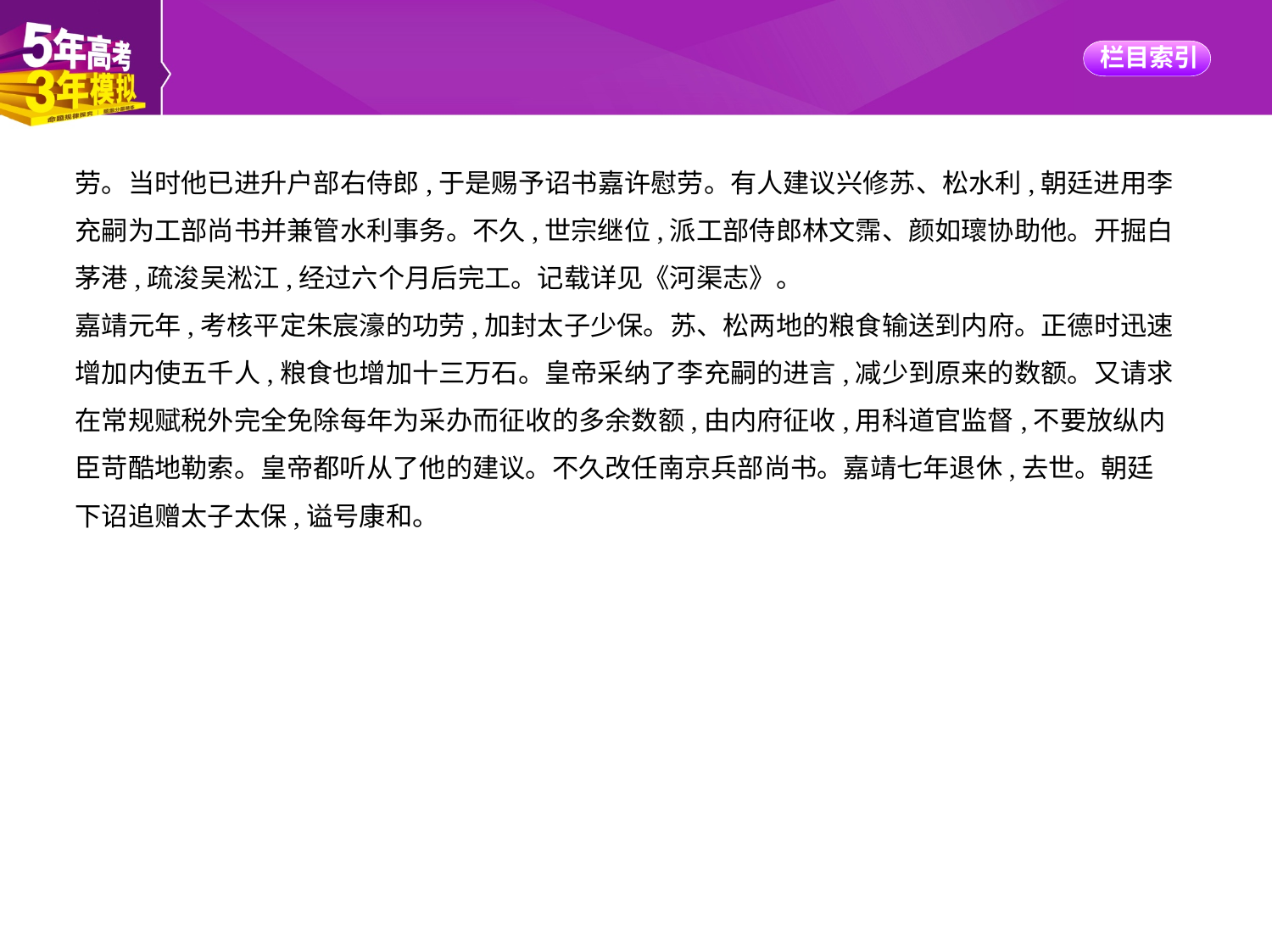

劳。当时他已进升户部右侍郎,于是赐予诏书嘉许慰劳。有人建议兴修苏、松水利,朝廷进用李
充嗣为工部尚书并兼管水利事务。不久,世宗继位,派工部侍郎林文霈、颜如瓌协助他。开掘白
茅港,疏浚吴淞江,经过六个月后完工。记载详见《河渠志》。
嘉靖元年,考核平定朱宸濠的功劳,加封太子少保。苏、松两地的粮食输送到内府。正德时迅速
增加内使五千人,粮食也增加十三万石。皇帝采纳了李充嗣的进言,减少到原来的数额。又请求
在常规赋税外完全免除每年为采办而征收的多余数额,由内府征收,用科道官监督,不要放纵内
臣苛酷地勒索。皇帝都听从了他的建议。不久改任南京兵部尚书。嘉靖七年退休,去世。朝廷
下诏追赠太子太保,谥号康和。